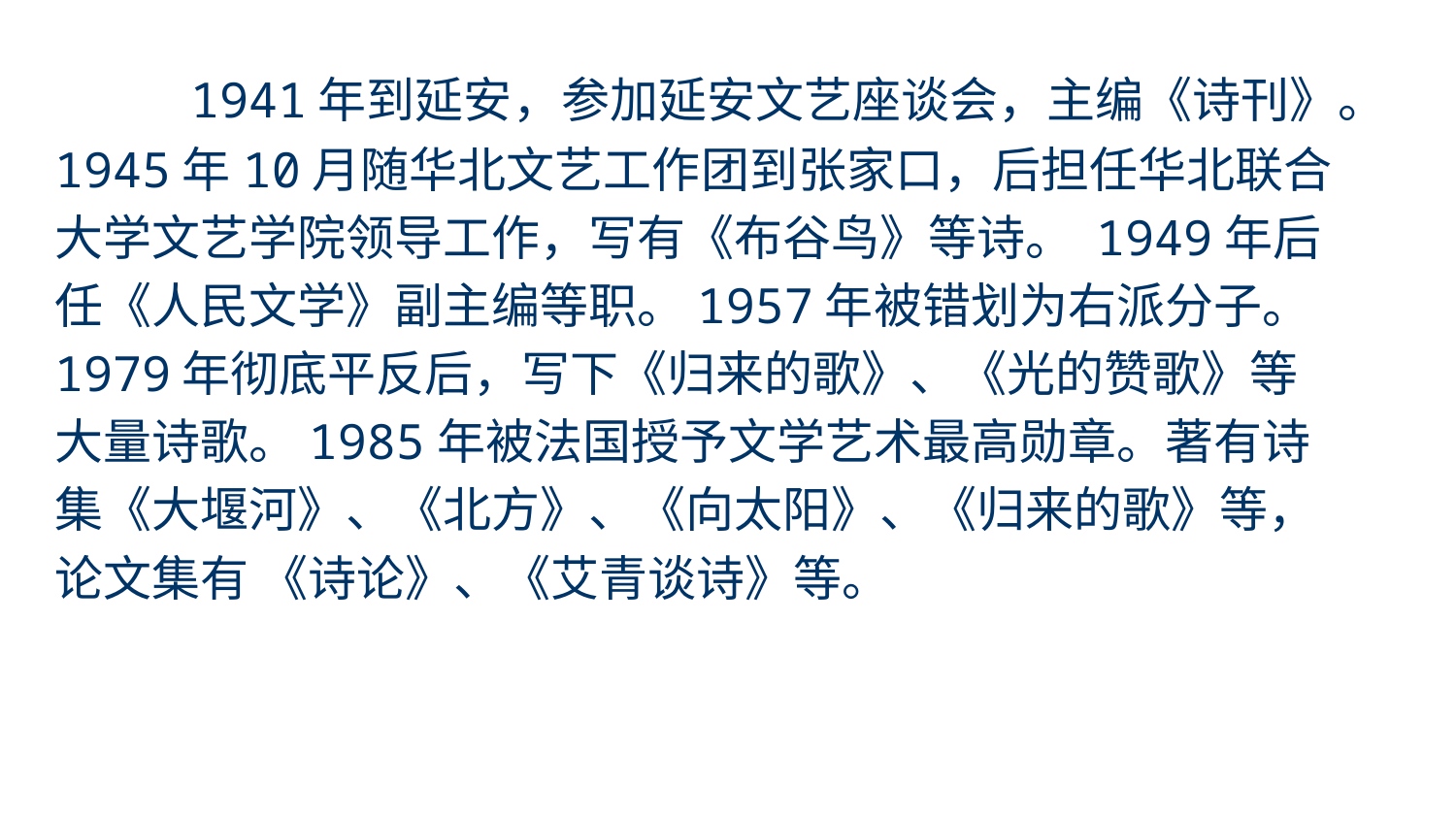

1941年到延安，参加延安文艺座谈会，主编《诗刊》。1945年10月随华北文艺工作团到张家口，后担任华北联合大学文艺学院领导工作，写有《布谷鸟》等诗。 1949年后任《人民文学》副主编等职。1957年被错划为右派分子。1979年彻底平反后，写下《归来的歌》、《光的赞歌》等大量诗歌。1985年被法国授予文学艺术最高勋章。著有诗集《大堰河》、《北方》、《向太阳》、《归来的歌》等，论文集有 《诗论》、《艾青谈诗》等。